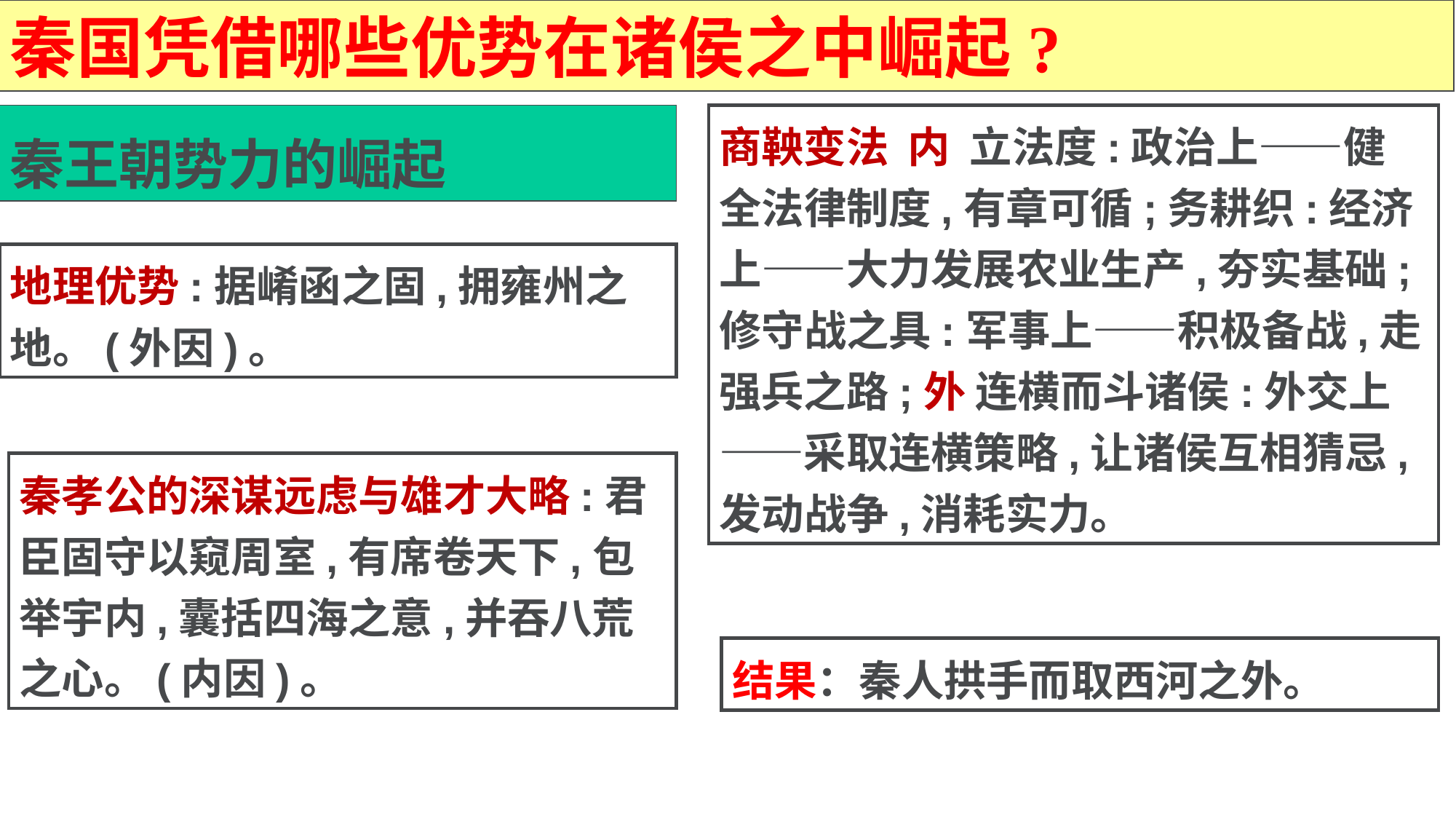

秦国凭借哪些优势在诸侯之中崛起?
秦王朝势力的崛起
商鞅变法  内  立法度:政治上——健全法律制度,有章可循;务耕织:经济上——大力发展农业生产,夯实基础;修守战之具:军事上——积极备战,走强兵之路;外 连横而斗诸侯:外交上——采取连横策略,让诸侯互相猜忌,发动战争,消耗实力。
地理优势:据崤函之固,拥雍州之地。(外因)。
秦孝公的深谋远虑与雄才大略:君臣固守以窥周室,有席卷天下,包举宇内,囊括四海之意,并吞八荒之心。(内因)。
结果：秦人拱手而取西河之外。